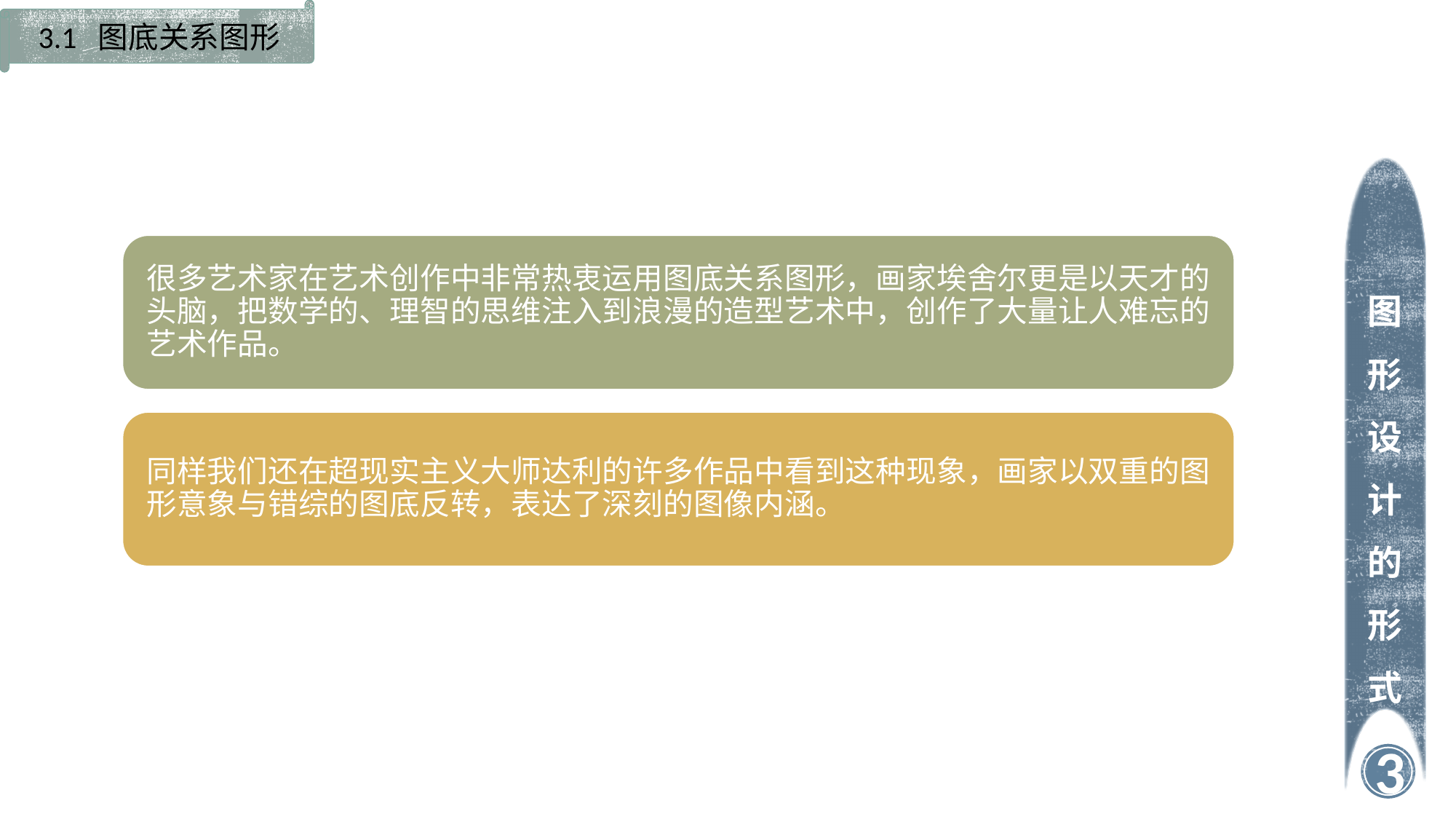

3.1  图底关系图形
很多艺术家在艺术创作中非常热衷运用图底关系图形，画家埃舍尔更是以天才的头脑，把数学的、理智的思维注入到浪漫的造型艺术中，创作了大量让人难忘的艺术作品。
同样我们还在超现实主义大师达利的许多作品中看到这种现象，画家以双重的图形意象与错综的图底反转，表达了深刻的图像内涵。
图形设计的形式
3